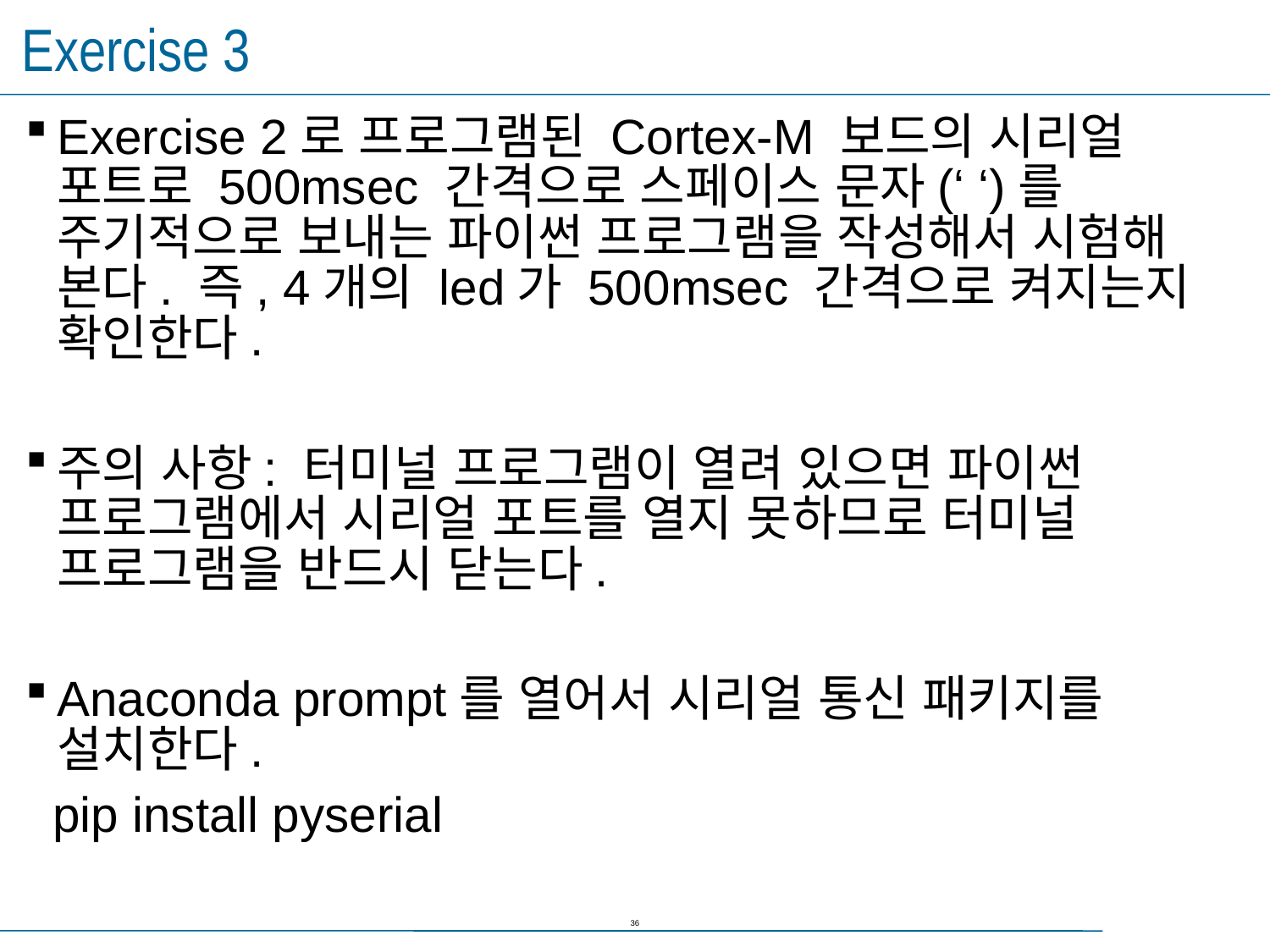

# Exercise 3
Exercise 2로 프로그램된 Cortex-M 보드의 시리얼 포트로 500msec 간격으로 스페이스 문자(‘ ‘)를 주기적으로 보내는 파이썬 프로그램을 작성해서 시험해 본다. 즉, 4개의 led가 500msec 간격으로 켜지는지 확인한다.

주의 사항: 터미널 프로그램이 열려 있으면 파이썬 프로그램에서 시리얼 포트를 열지 못하므로 터미널 프로그램을 반드시 닫는다.

Anaconda prompt를 열어서 시리얼 통신 패키지를 설치한다.
  pip install pyserial